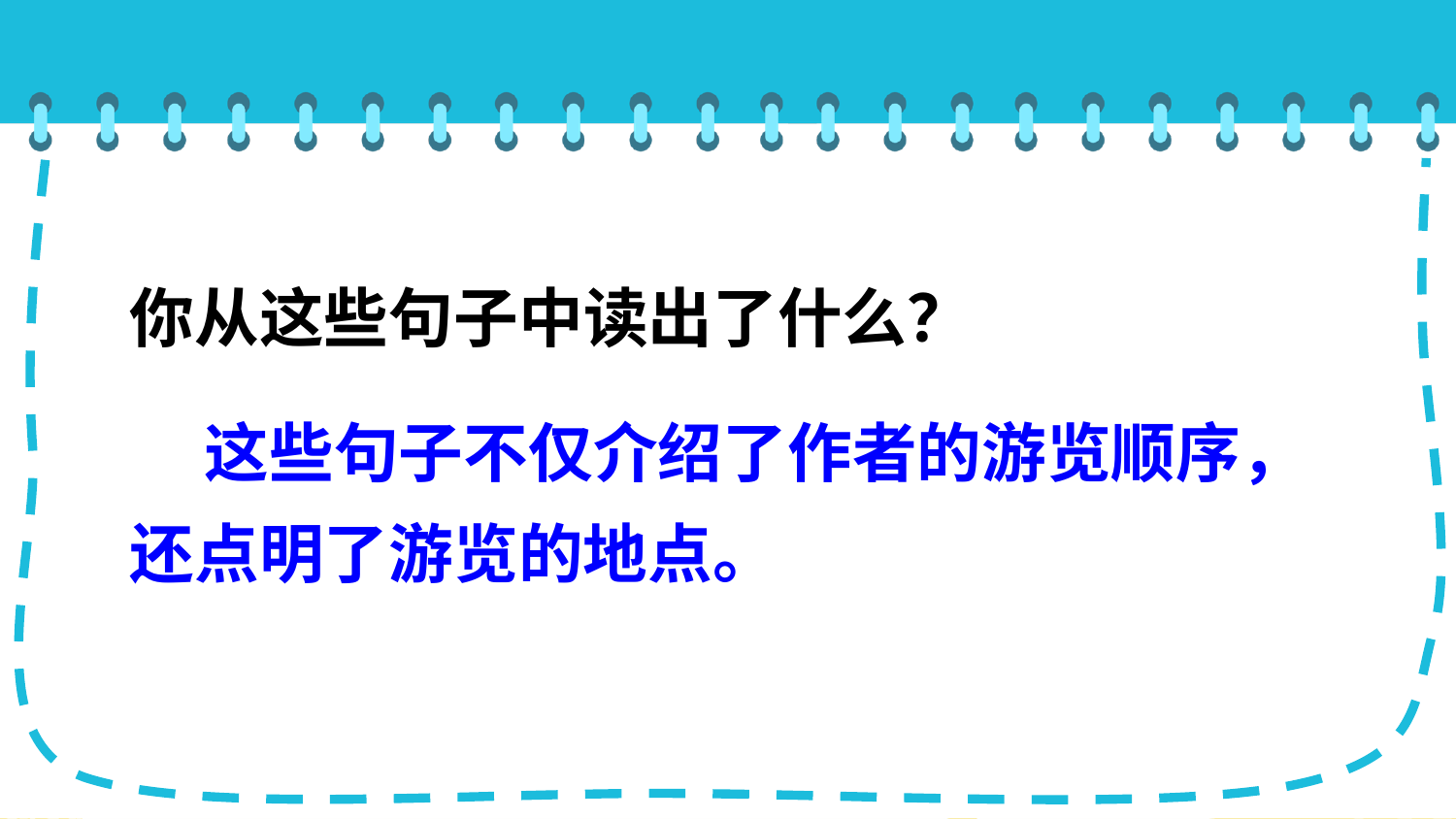

你从这些句子中读出了什么？
    这些句子不仅介绍了作者的游览顺序，还点明了游览的地点。